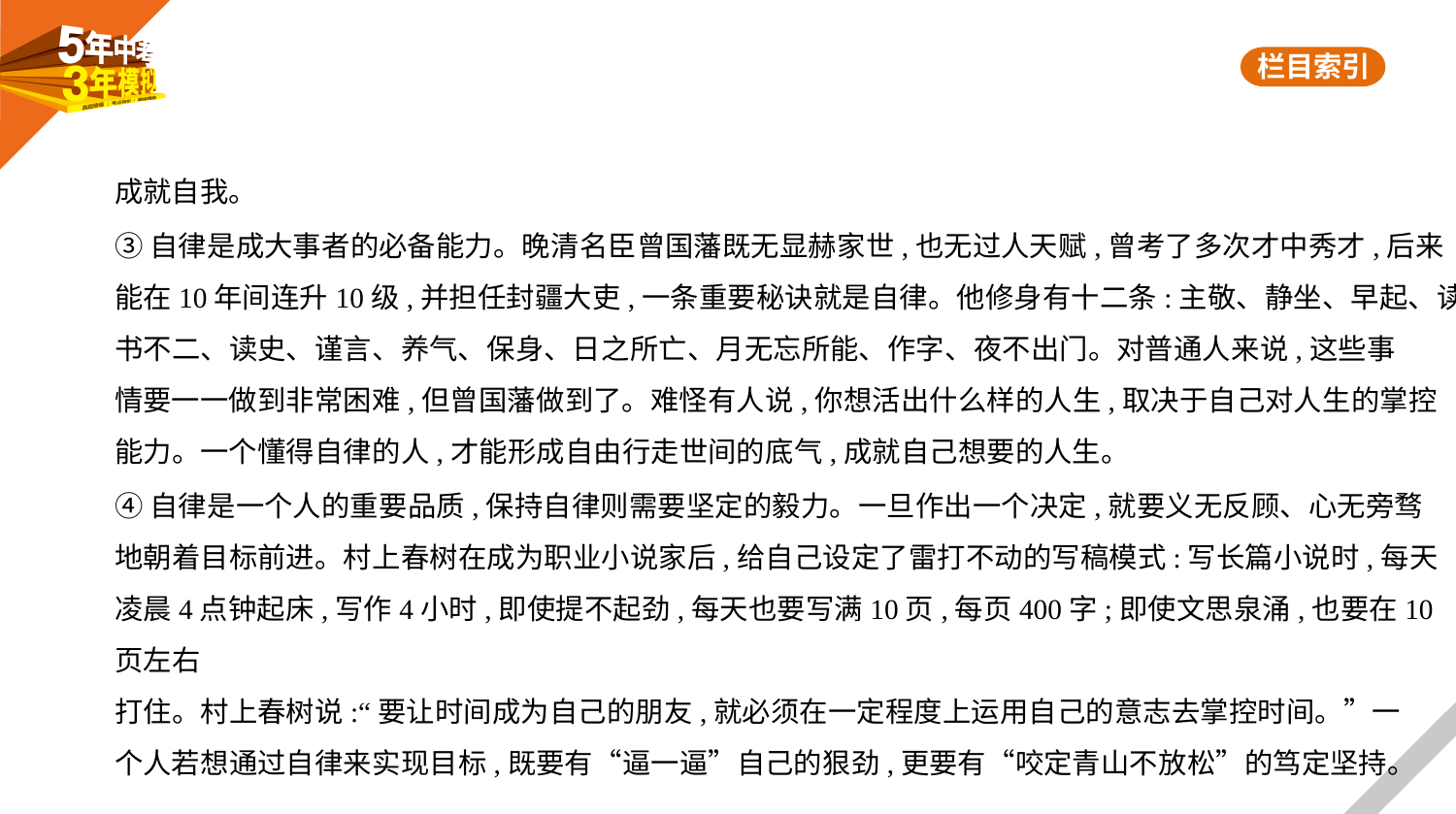

成就自我。
③自律是成大事者的必备能力。晚清名臣曾国藩既无显赫家世,也无过人天赋,曾考了多次才中秀才,后来
能在10年间连升10级,并担任封疆大吏,一条重要秘诀就是自律。他修身有十二条:主敬、静坐、早起、读
书不二、读史、谨言、养气、保身、日之所亡、月无忘所能、作字、夜不出门。对普通人来说,这些事
情要一一做到非常困难,但曾国藩做到了。难怪有人说,你想活出什么样的人生,取决于自己对人生的掌控
能力。一个懂得自律的人,才能形成自由行走世间的底气,成就自己想要的人生。
④自律是一个人的重要品质,保持自律则需要坚定的毅力。一旦作出一个决定,就要义无反顾、心无旁骛
地朝着目标前进。村上春树在成为职业小说家后,给自己设定了雷打不动的写稿模式:写长篇小说时,每天
凌晨4点钟起床,写作4小时,即使提不起劲,每天也要写满10页,每页400字;即使文思泉涌,也要在10页左右
打住。村上春树说:“要让时间成为自己的朋友,就必须在一定程度上运用自己的意志去掌控时间。”一
个人若想通过自律来实现目标,既要有“逼一逼”自己的狠劲,更要有“咬定青山不放松”的笃定坚持。